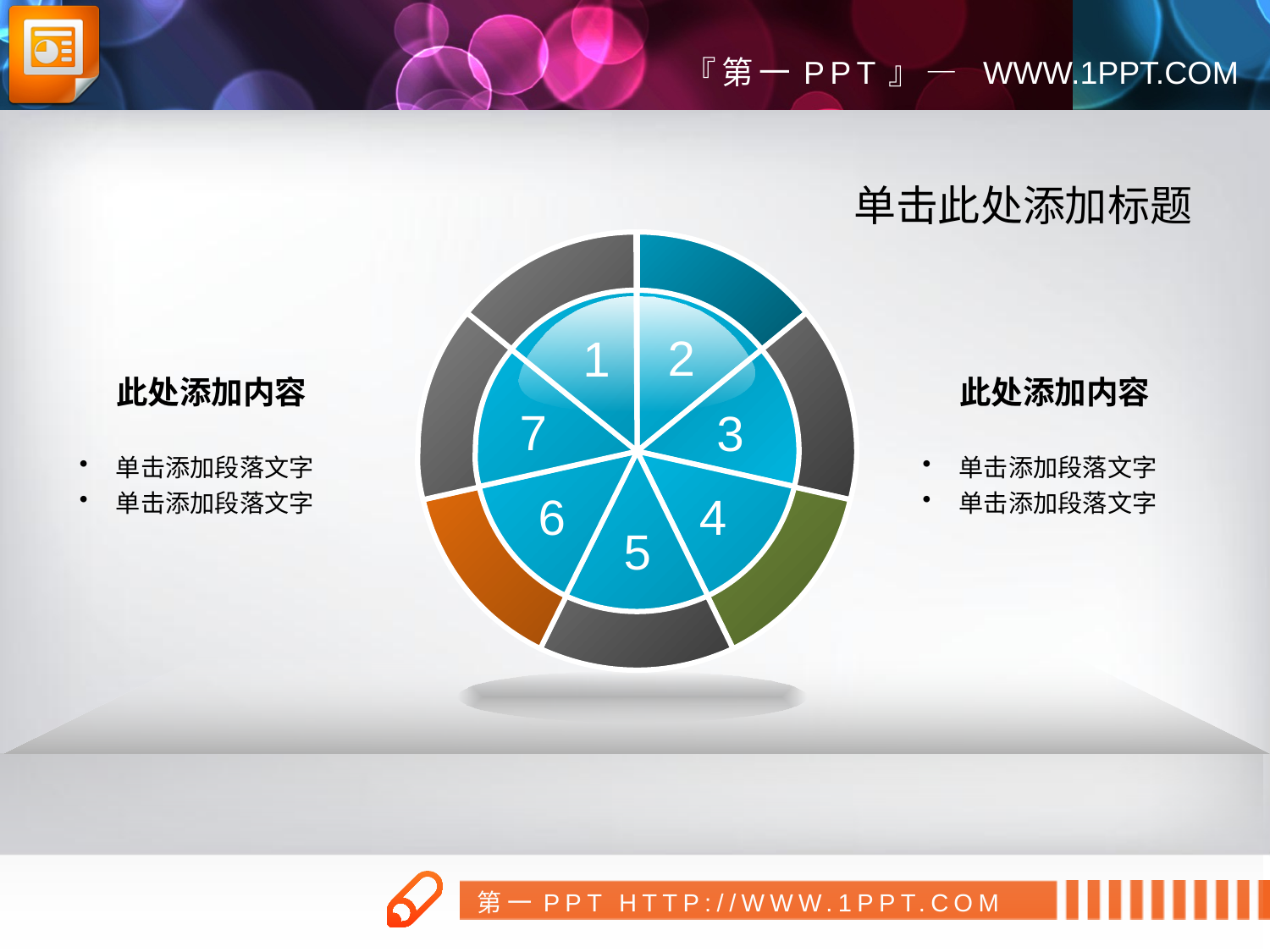

单击此处添加标题

2
1
此处添加内容
此处添加内容
7
3
单击添加段落文字
单击添加段落文字
单击添加段落文字
单击添加段落文字

6
4
5